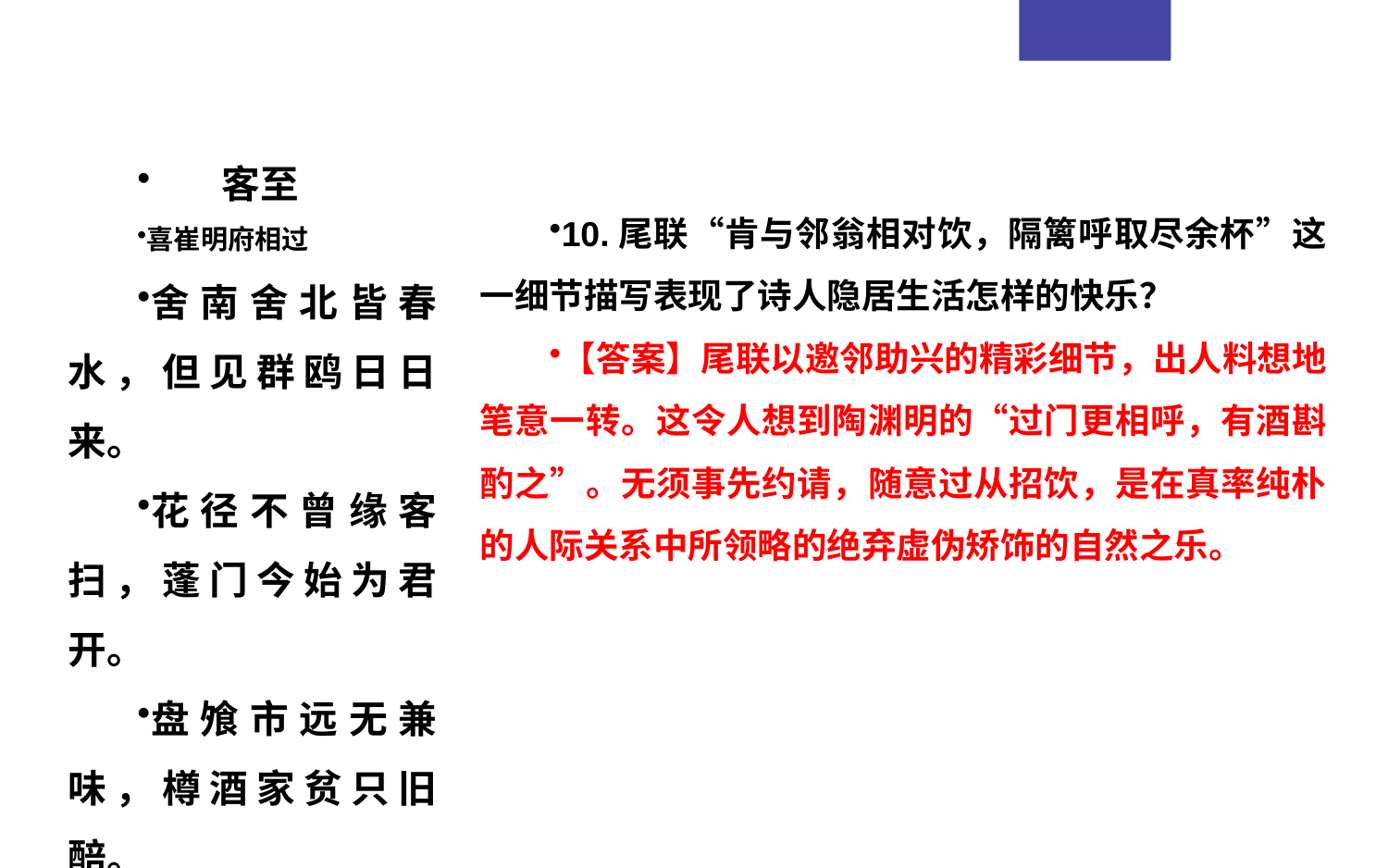

客至
喜崔明府相过
舍南舍北皆春水，但见群鸥日日来。
花径不曾缘客扫，蓬门今始为君开。
盘飧市远无兼味，樽酒家贫只旧醅。
肯与邻翁相对饮，隔篱呼取尽余杯。

10.尾联“肯与邻翁相对饮，隔篱呼取尽余杯”这一细节描写表现了诗人隐居生活怎样的快乐？
【答案】尾联以邀邻助兴的精彩细节，出人料想地笔意一转。这令人想到陶渊明的“过门更相呼，有酒斟酌之”。无须事先约请，随意过从招饮，是在真率纯朴的人际关系中所领略的绝弃虚伪矫饰的自然之乐。